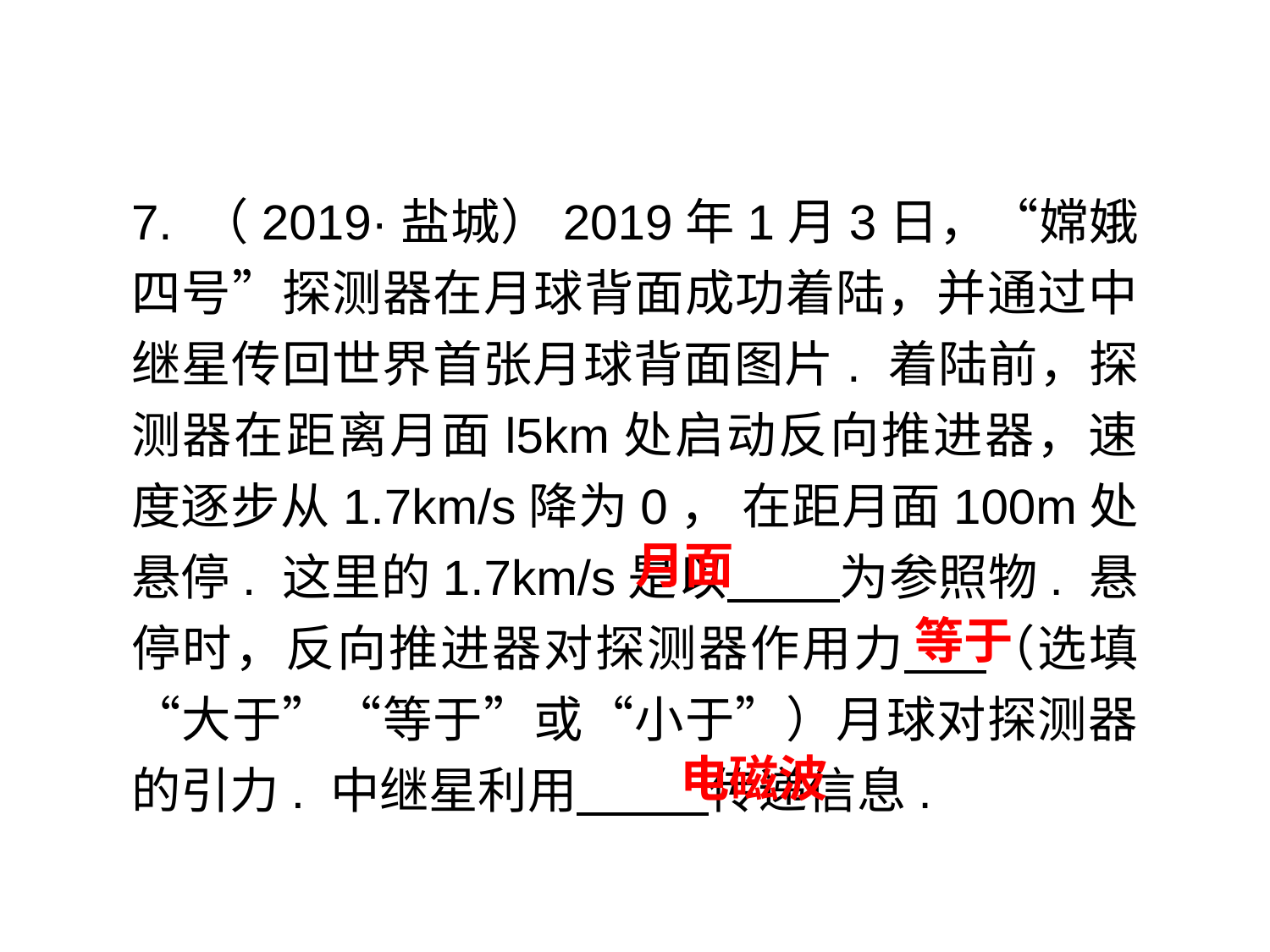

7. （2019·盐城）2019年1月3日，“嫦娥四号”探测器在月球背面成功着陆，并通过中继星传回世界首张月球背面图片. 着陆前，探测器在距离月面l5km处启动反向推进器，速度逐步从1.7km/s降为0， 在距月面100m处悬停. 这里的1.7km/s是以          为参照物. 悬停时，反向推进器对探测器作用力      （选填“大于”“等于”或“小于”）月球对探测器的引力. 中继星利用            传递信息.
月面
等于
电磁波